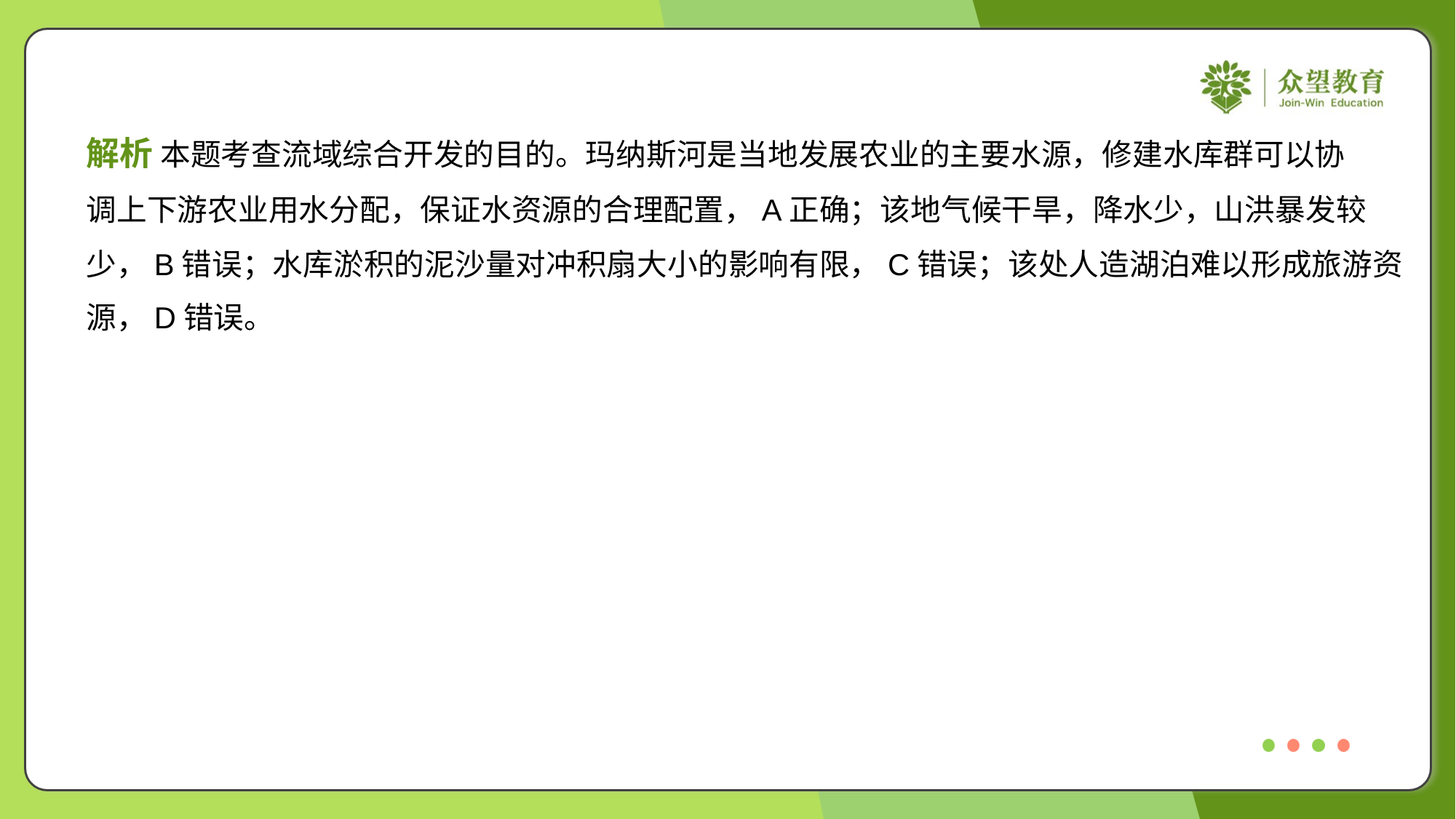

解析 本题考查流域综合开发的目的。玛纳斯河是当地发展农业的主要水源，修建水库群可以协
调上下游农业用水分配，保证水资源的合理配置，A正确；该地气候干旱，降水少，山洪暴发较
少，B错误；水库淤积的泥沙量对冲积扇大小的影响有限，C错误；该处人造湖泊难以形成旅游资
源，D错误。